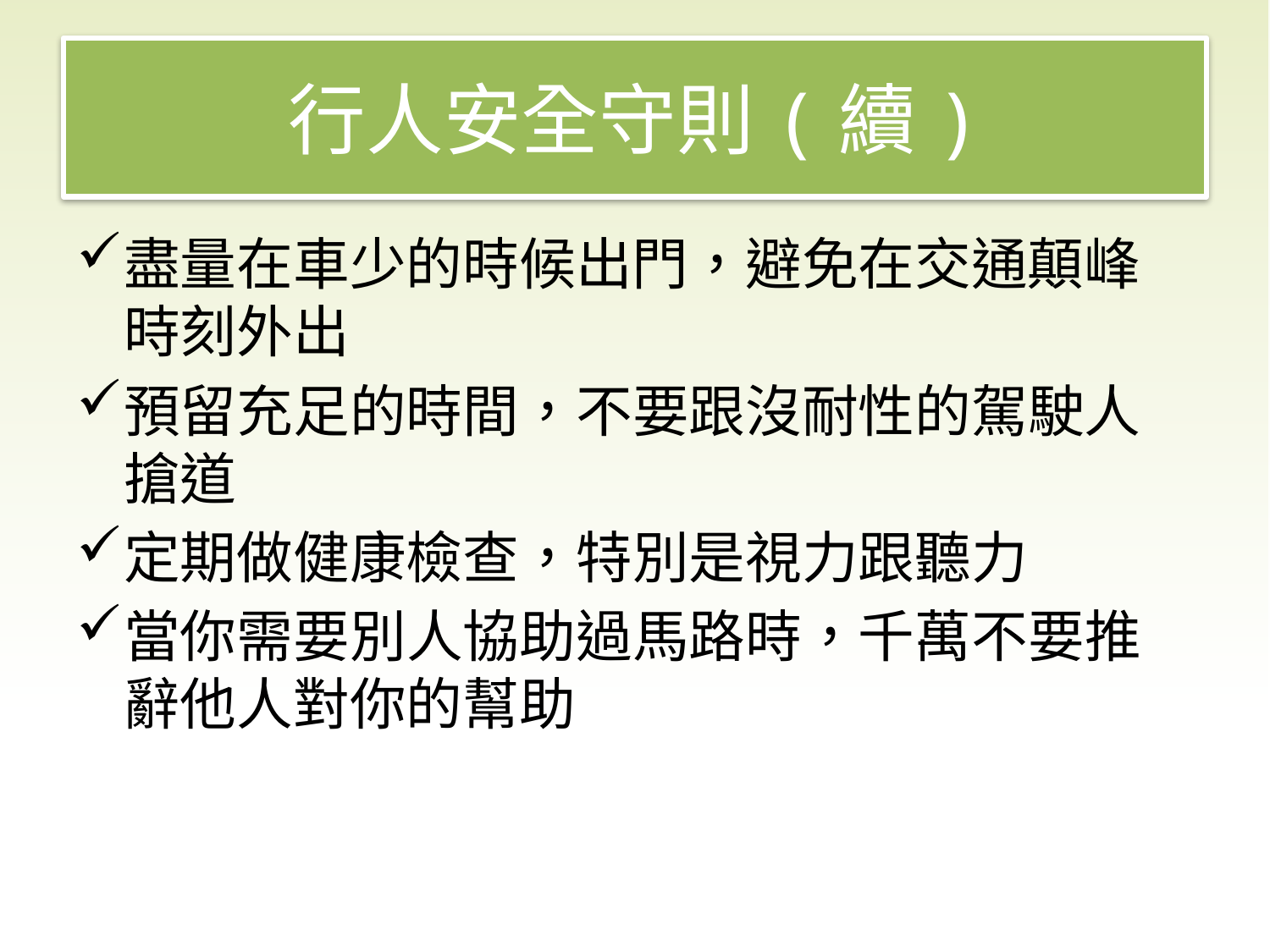

# 行人安全守則(續)
盡量在車少的時候出門，避免在交通顛峰時刻外出
預留充足的時間，不要跟沒耐性的駕駛人搶道
定期做健康檢查，特別是視力跟聽力
當你需要別人協助過馬路時，千萬不要推辭他人對你的幫助